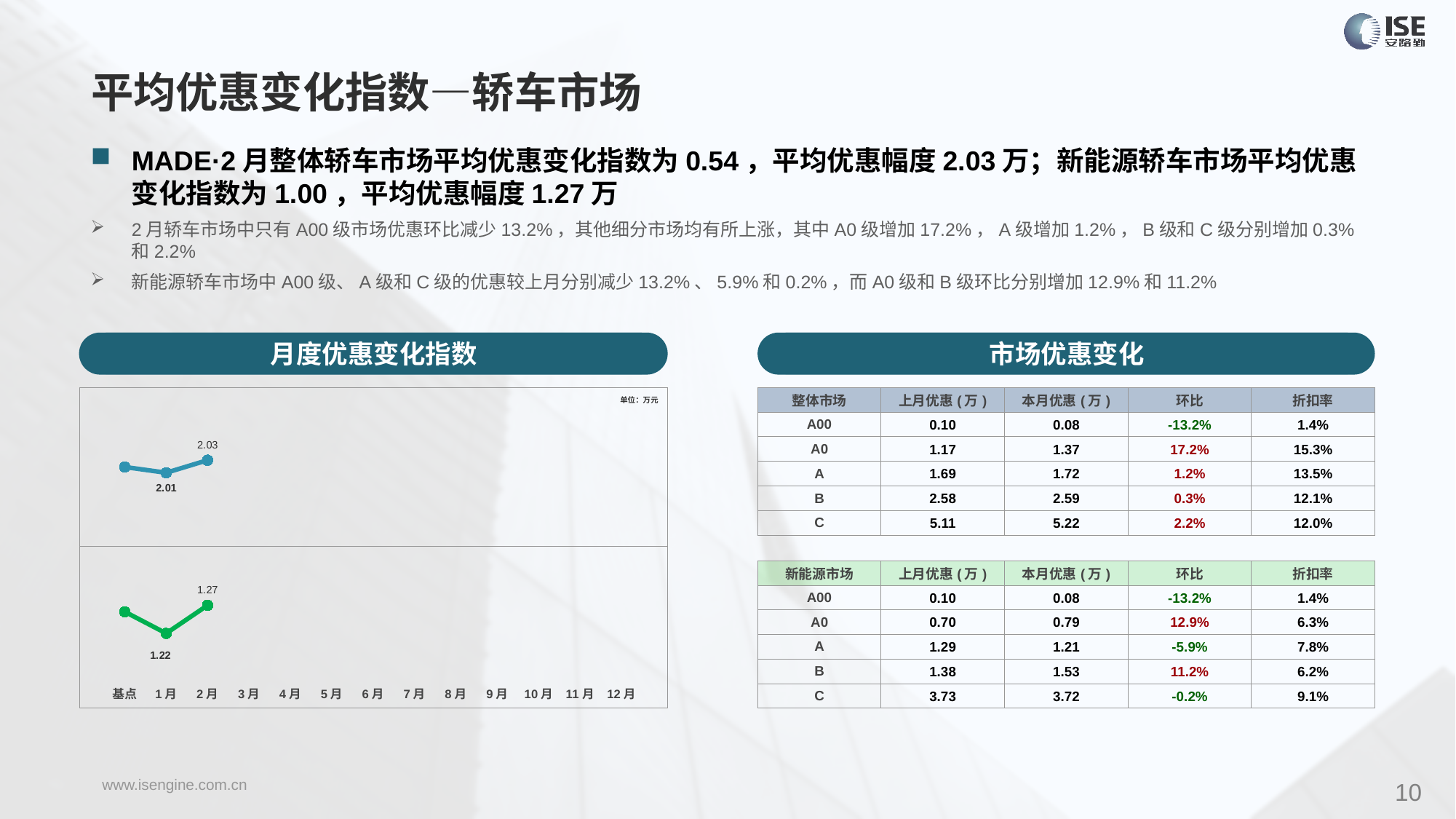

平均优惠变化指数—轿车市场
MADE·2月整体轿车市场平均优惠变化指数为0.54，平均优惠幅度2.03万；新能源轿车市场平均优惠变化指数为1.00，平均优惠幅度1.27万
2月轿车市场中只有A00级市场优惠环比减少13.2%，其他细分市场均有所上涨，其中A0级增加17.2%，A级增加1.2%，B级和C级分别增加0.3%和2.2%
新能源轿车市场中A00级、A级和C级的优惠较上月分别减少13.2%、5.9%和0.2%，而A0级和B级环比分别增加12.9%和11.2%
月度优惠变化指数

市场优惠变化

### Chart

| Category | 整体 |
|---|---|
| 基点 | 0.0 |
| 1月 | -0.45 |
| 2月 | 0.54 |
| 3月 | None |
| 4月 | None |
| 5月 | None |
| 6月 | None |
| 7月 | None |
| 8月 | None |
| 9月 | None |
| 10月 | None |
| 11月 | None |
| 12月 | None |
| 整体市场 | 上月优惠(万) | 本月优惠(万) | 环比 | 折扣率 |
| --- | --- | --- | --- | --- |
| A00 | 0.10 | 0.08 | -13.2% | 1.4% |
| A0 | 1.17 | 1.37 | 17.2% | 15.3% |
| A | 1.69 | 1.72 | 1.2% | 13.5% |
| B | 2.58 | 2.59 | 0.3% | 12.1% |
| C | 5.11 | 5.22 | 2.2% | 12.0% |

### Chart

| Category | 整体 |
|---|---|
| 基点 | 0.0 |
| 1月 | -3.35 |
| 2月 | 1.0 |
| 3月 | None |
| 4月 | None |
| 5月 | None |
| 6月 | None |
| 7月 | None |
| 8月 | None |
| 9月 | None |
| 10月 | None |
| 11月 | None |
| 12月 | None |
单位：万元
| 新能源市场 | 上月优惠(万) | 本月优惠(万) | 环比 | 折扣率 |
| --- | --- | --- | --- | --- |
| A00 | 0.10 | 0.08 | -13.2% | 1.4% |
| A0 | 0.70 | 0.79 | 12.9% | 6.3% |
| A | 1.29 | 1.21 | -5.9% | 7.8% |
| B | 1.38 | 1.53 | 11.2% | 6.2% |
| C | 3.73 | 3.72 | -0.2% | 9.1% |
10